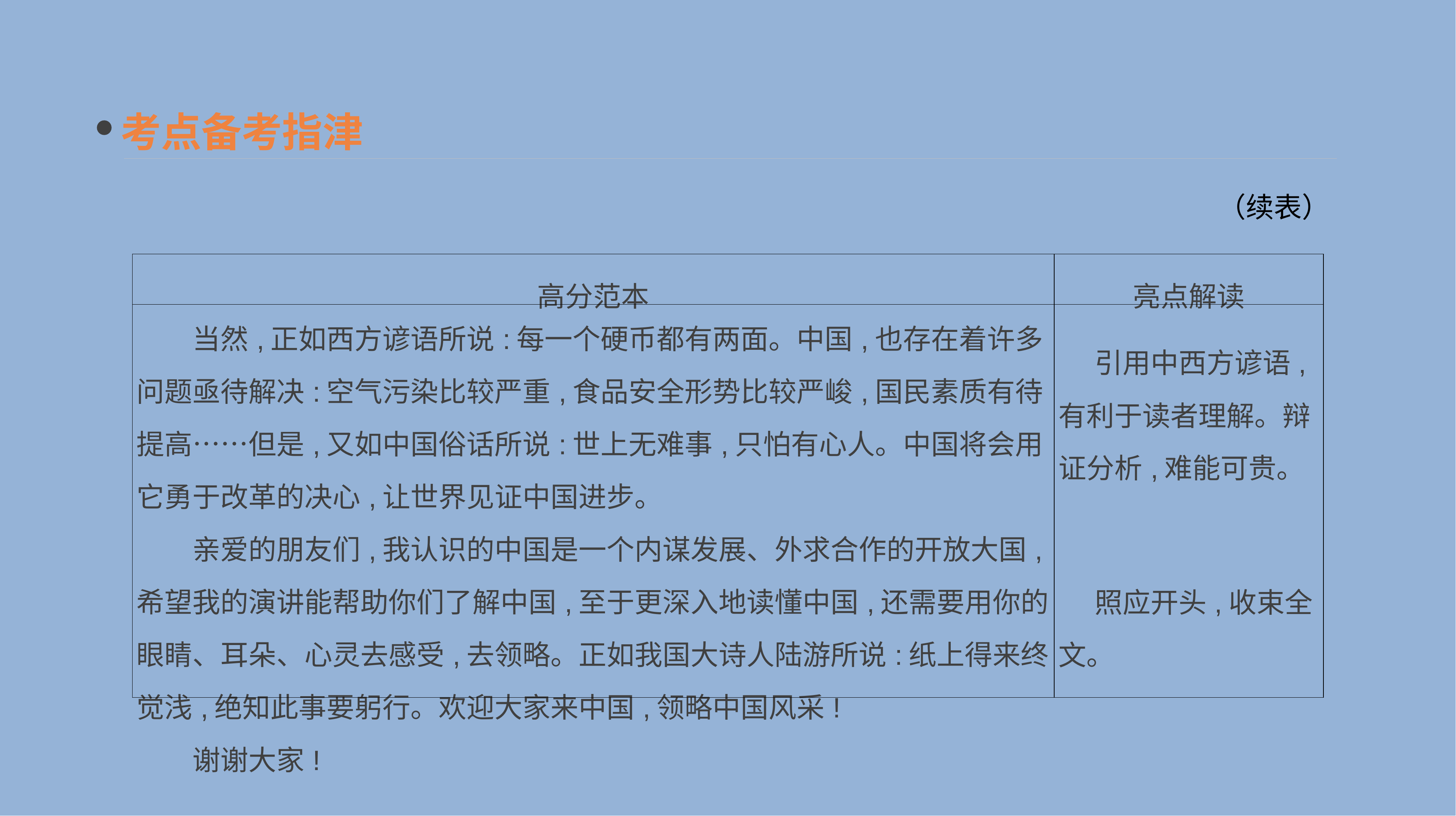

考点备考指津

（续表）
| 高分范本 | 亮点解读 |
| --- | --- |
| 当然,正如西方谚语所说:每一个硬币都有两面。中国,也存在着许多问题亟待解决:空气污染比较严重,食品安全形势比较严峻,国民素质有待提高……但是,又如中国俗话所说:世上无难事,只怕有心人。中国将会用它勇于改革的决心,让世界见证中国进步。 　　亲爱的朋友们,我认识的中国是一个内谋发展、外求合作的开放大国,希望我的演讲能帮助你们了解中国,至于更深入地读懂中国,还需要用你的眼睛、耳朵、心灵去感受,去领略。正如我国大诗人陆游所说:纸上得来终觉浅,绝知此事要躬行。欢迎大家来中国,领略中国风采! 　　谢谢大家! | 引用中西方谚语,有利于读者理解。辩证分析,难能可贵。 　照应开头,收束全文。 |